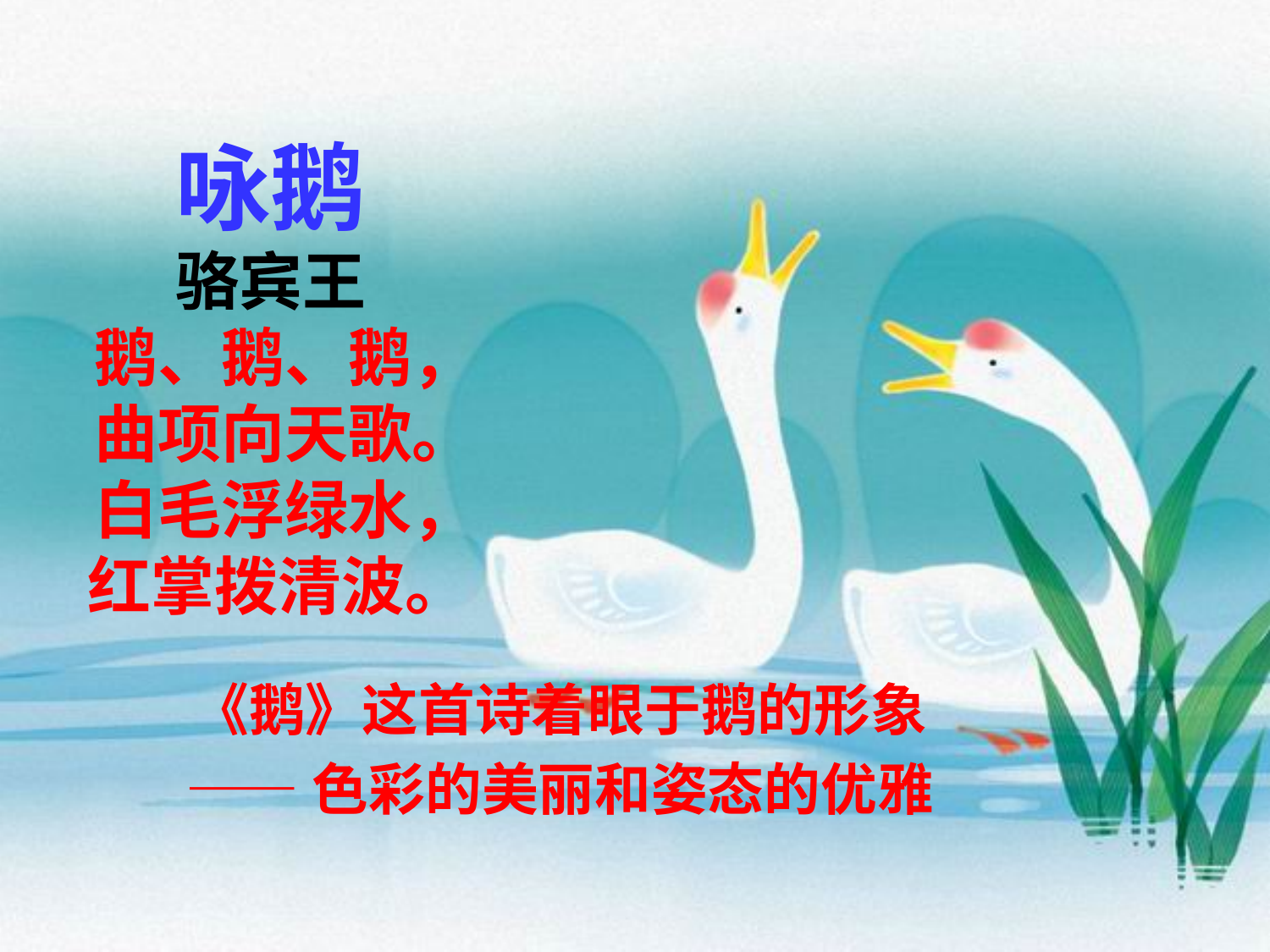

# 咏鹅 骆宾王 鹅、鹅、鹅， 曲项向天歌。 白毛浮绿水， 红掌拨清波。
《鹅》这首诗着眼于鹅的形象
——色彩的美丽和姿态的优雅